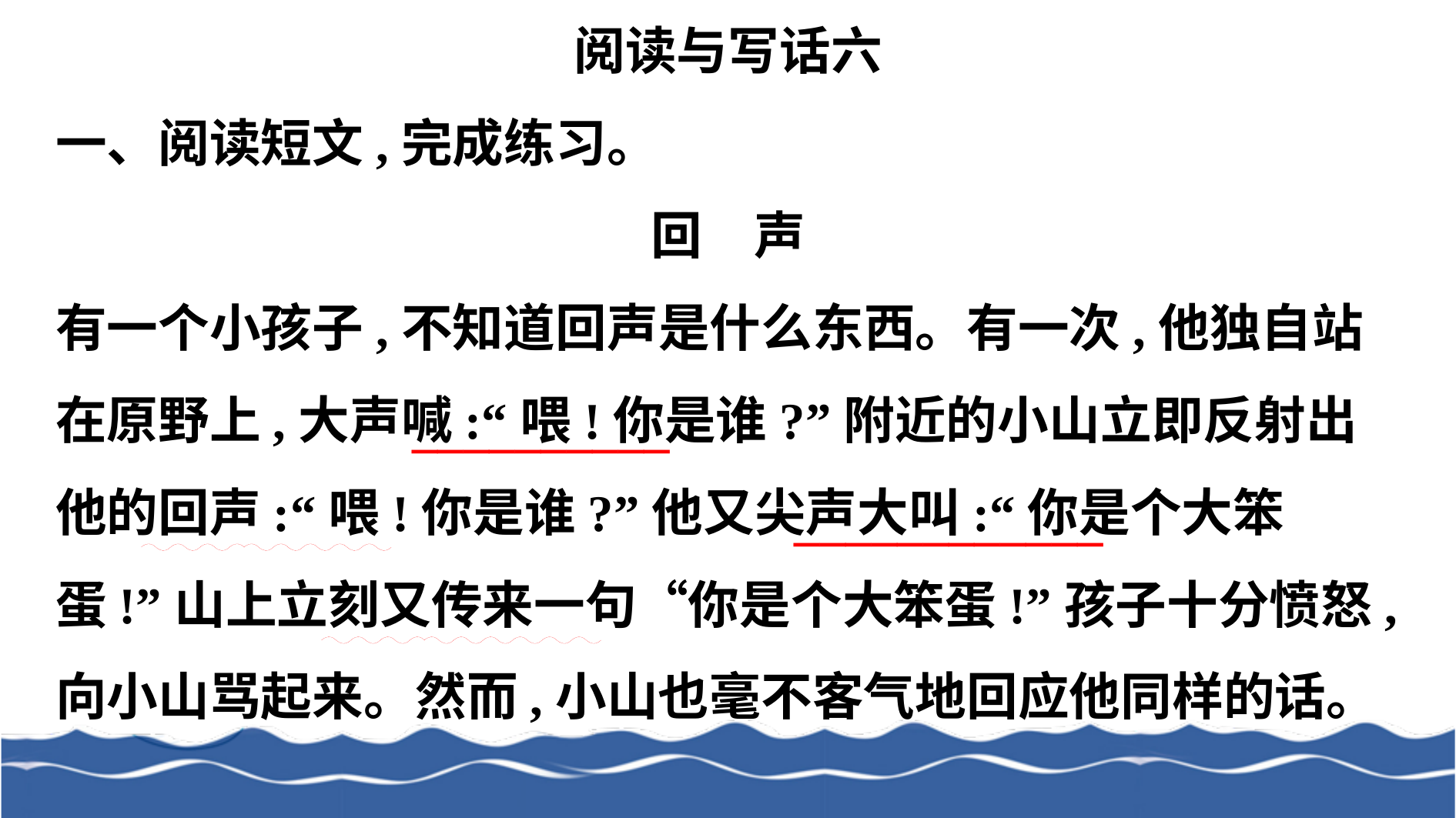

阅读与写话六
一、阅读短文,完成练习。
回　声
有一个小孩子,不知道回声是什么东西。有一次,他独自站在原野上,大声喊:“喂!你是谁?”附近的小山立即反射出他的回声:“喂!你是谁?”他又尖声大叫:“你是个大笨蛋!”山上立刻又传来一句“你是个大笨蛋!”孩子十分愤怒,向小山骂起来。然而,小山也毫不客气地回应他同样的话。
__________

____________